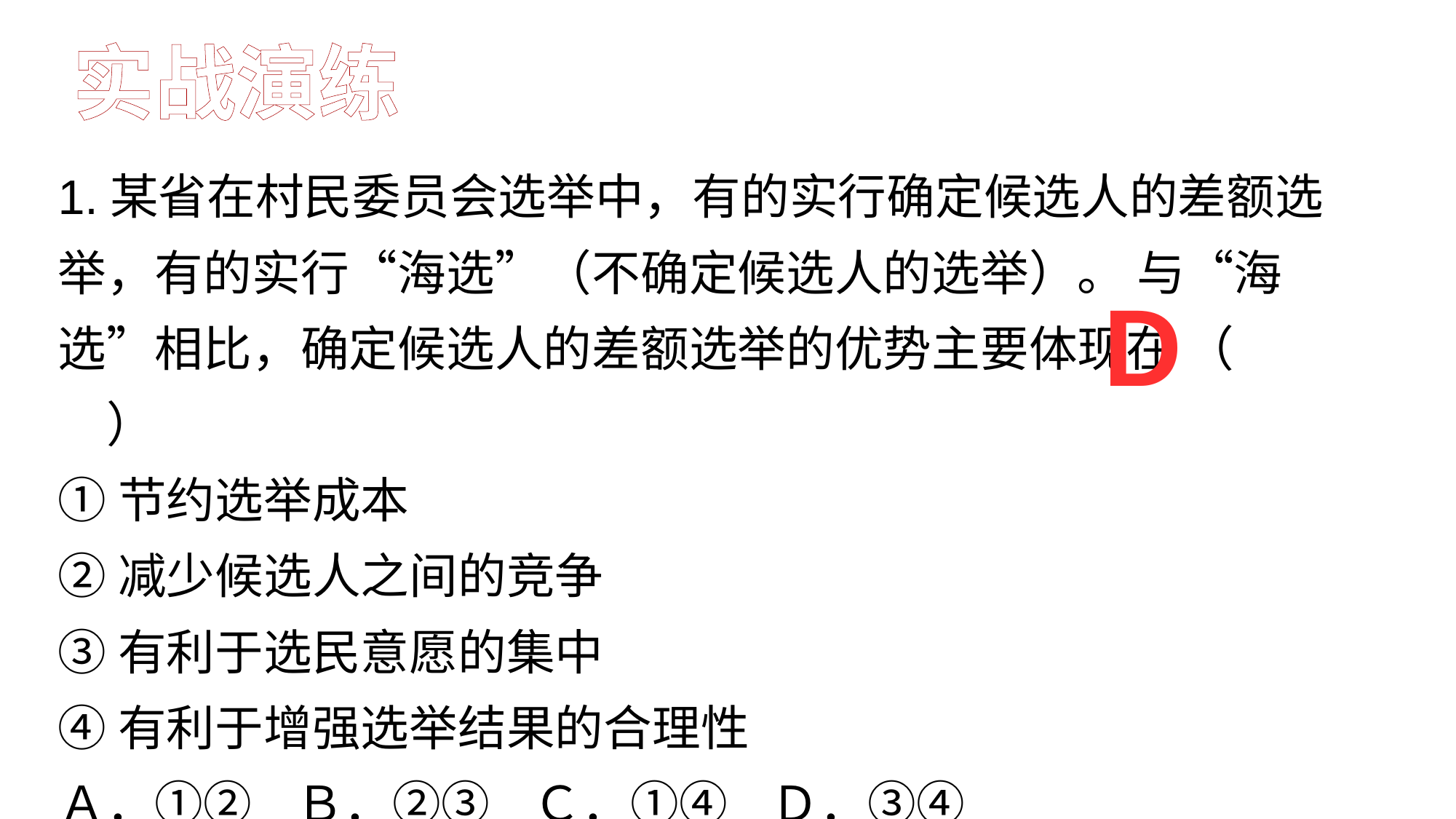

实战演练
1.某省在村民委员会选举中，有的实行确定候选人的差额选举，有的实行“海选”（不确定候选人的选举）。 与“海选”相比，确定候选人的差额选举的优势主要体现在 （　　）
①节约选举成本
②减少候选人之间的竞争
③有利于选民意愿的集中
④有利于增强选举结果的合理性
Ａ．①②    Ｂ．②③    Ｃ．①④    Ｄ．③④
D